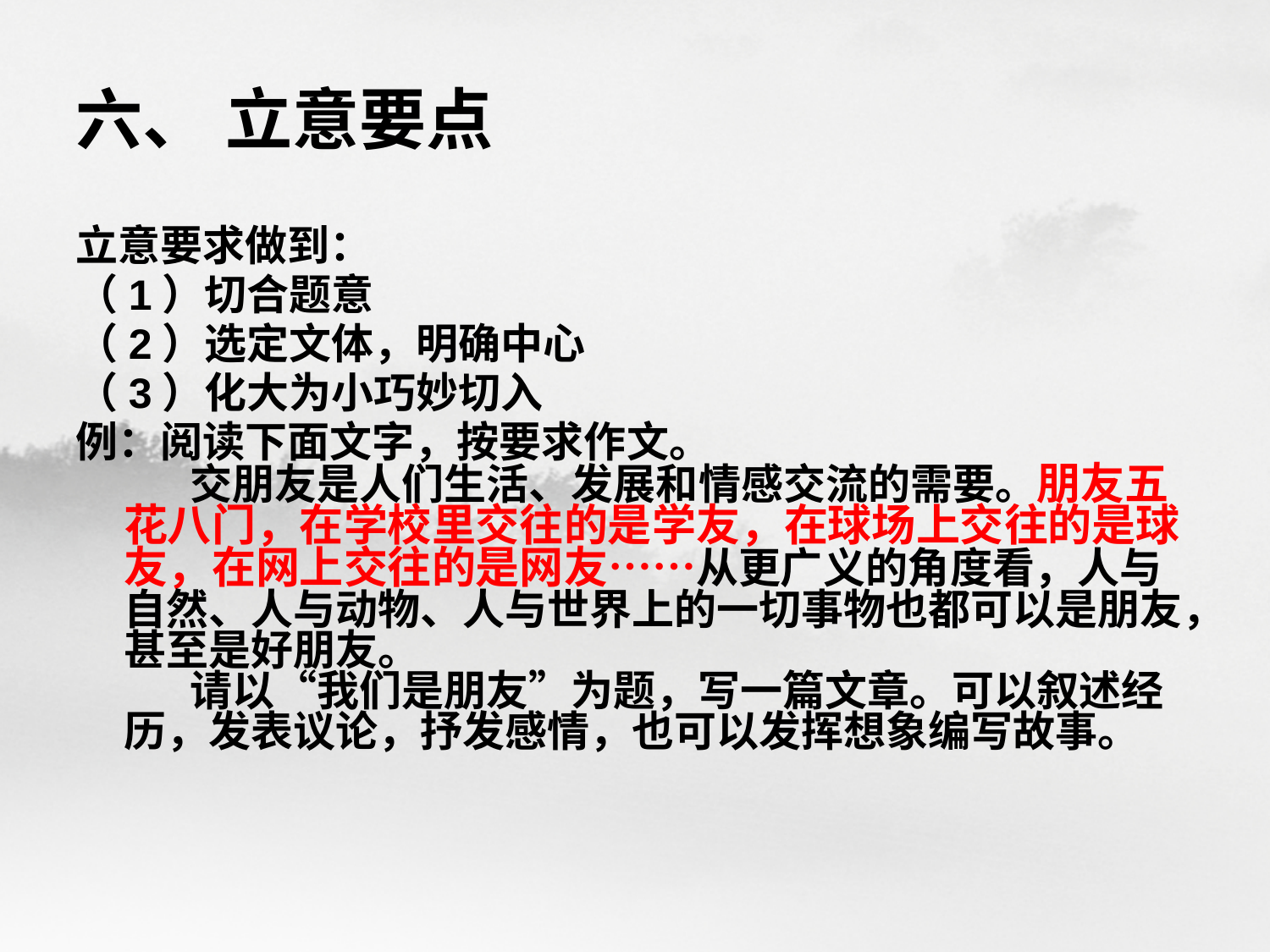

# 六、 立意要点
立意要求做到：
（1）切合题意
（2）选定文体，明确中心
（3）化大为小巧妙切入
例：阅读下面文字，按要求作文。
       交朋友是人们生活、发展和情感交流的需要。朋友五花八门，在学校里交往的是学友，在球场上交往的是球友，在网上交往的是网友……从更广义的角度看，人与自然、人与动物、人与世界上的一切事物也都可以是朋友，甚至是好朋友。
       请以“我们是朋友”为题，写一篇文章。可以叙述经历，发表议论，抒发感情，也可以发挥想象编写故事。